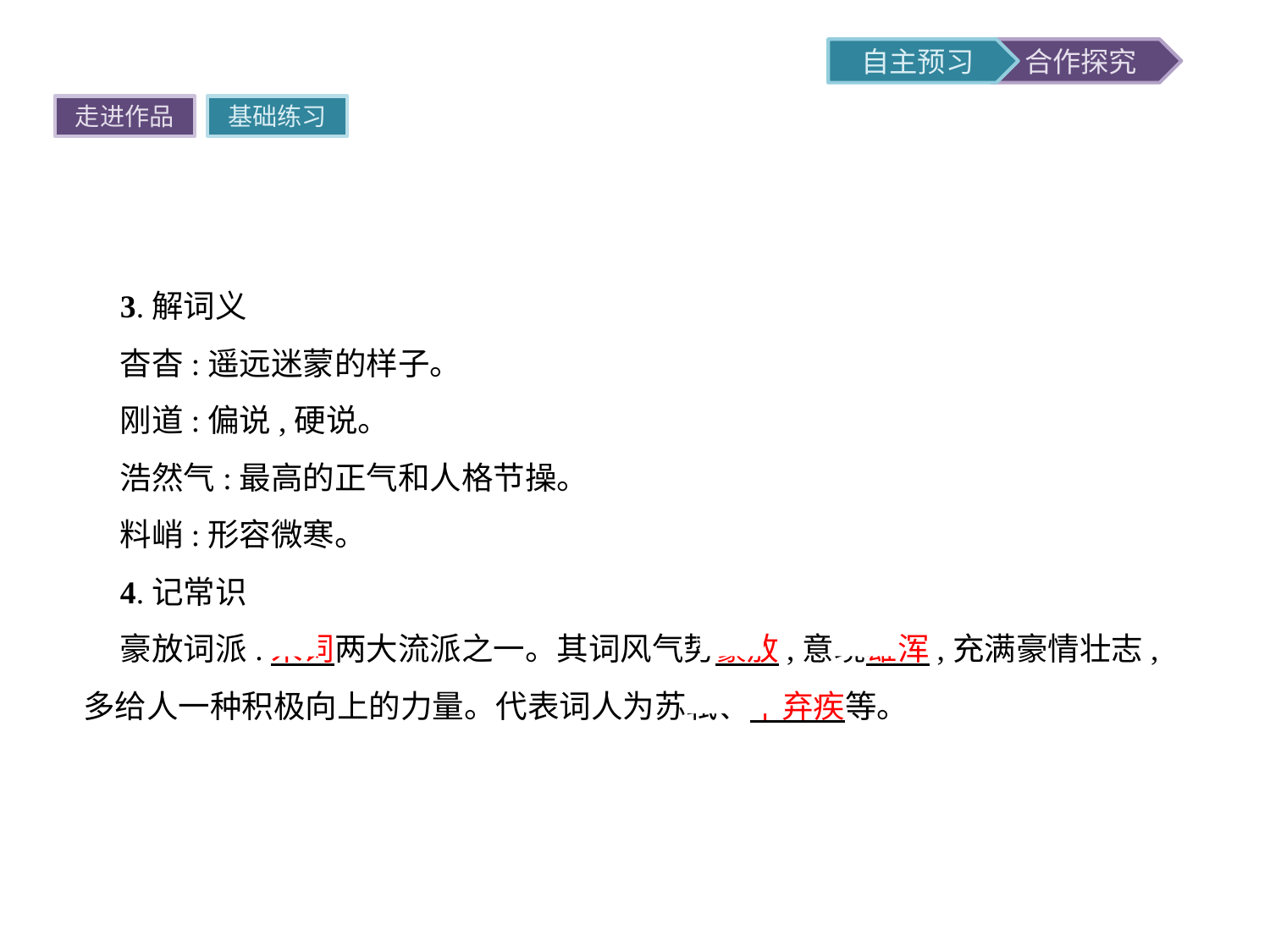

走进作品
基础练习
3.解词义
杳杳:遥远迷蒙的样子。
刚道:偏说,硬说。
浩然气:最高的正气和人格节操。
料峭:形容微寒。
4.记常识
豪放词派:宋词两大流派之一。其词风气势豪放,意境雄浑,充满豪情壮志,多给人一种积极向上的力量。代表词人为苏轼、辛弃疾等。